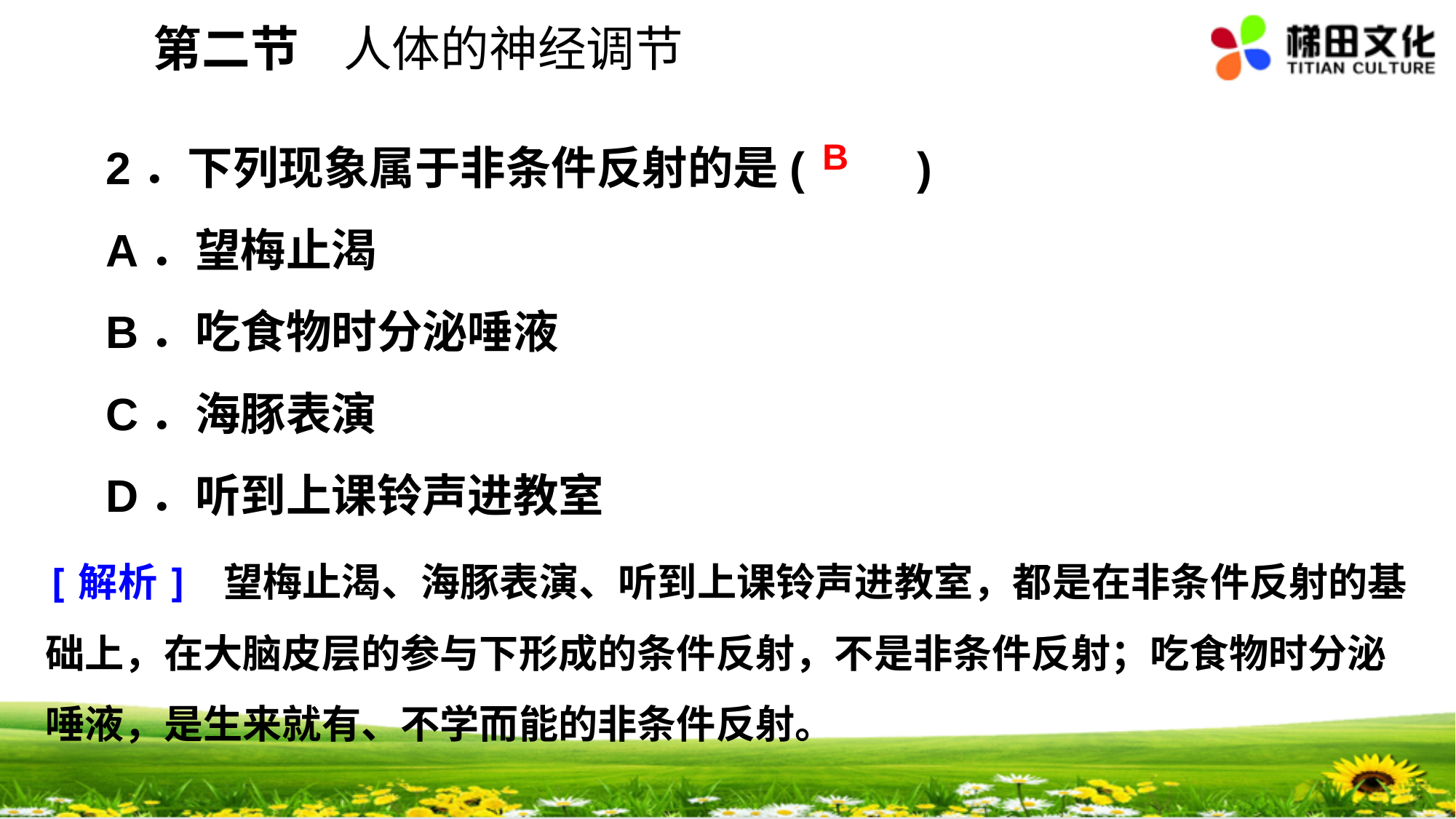

第二节    人体的神经调节
2．下列现象属于非条件反射的是(　　)
A．望梅止渴
B．吃食物时分泌唾液
C．海豚表演
D．听到上课铃声进教室
B
[解析] 望梅止渴、海豚表演、听到上课铃声进教室，都是在非条件反射的基础上，在大脑皮层的参与下形成的条件反射，不是非条件反射；吃食物时分泌唾液，是生来就有、不学而能的非条件反射。